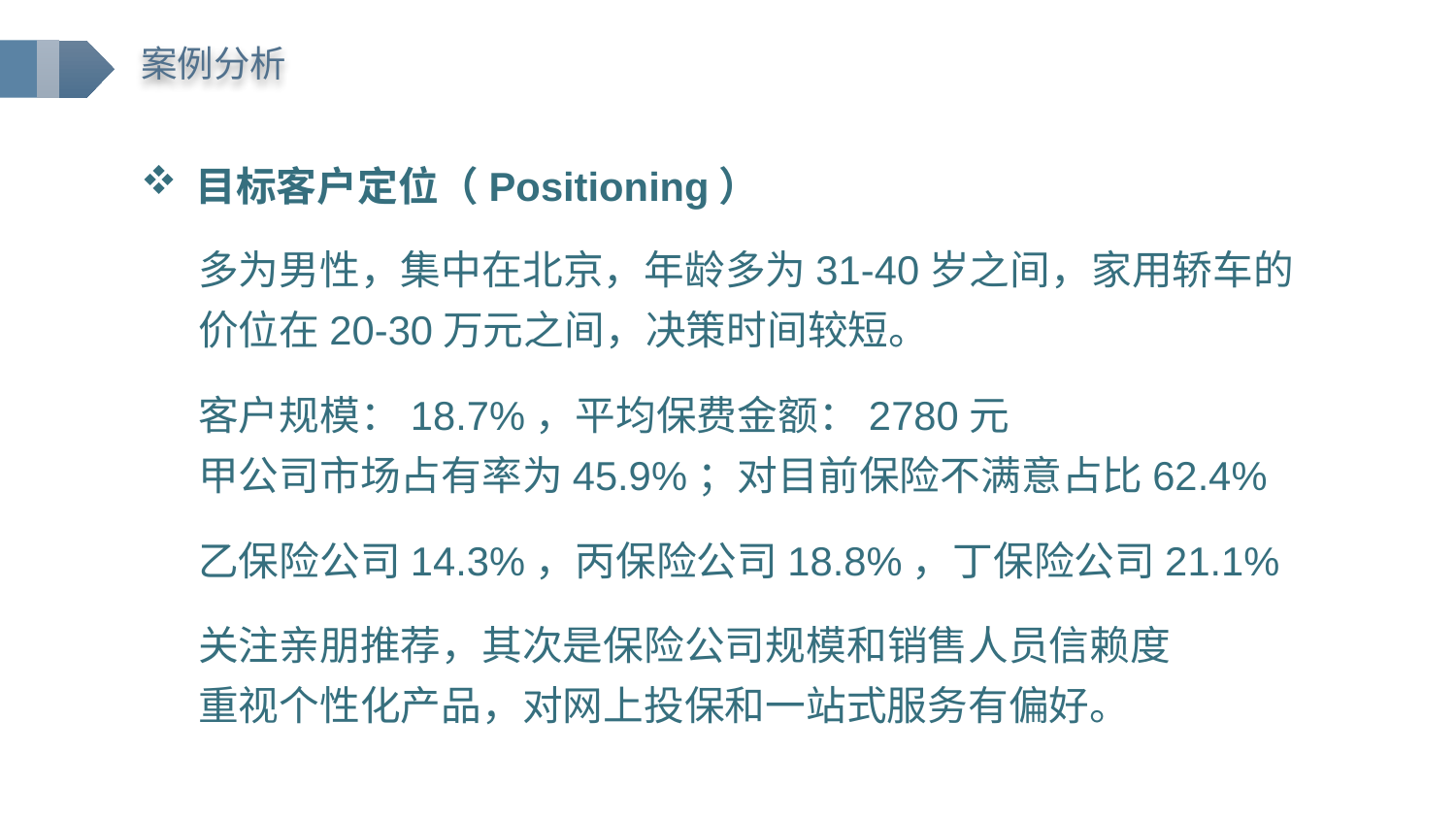

案例分析

目标客户定位（Positioning）
多为男性，集中在北京，年龄多为31-40岁之间，家用轿车的价位在20-30万元之间，决策时间较短。
客户规模：18.7%，平均保费金额：2780元
甲公司市场占有率为45.9%；对目前保险不满意占比62.4%
乙保险公司14.3%，丙保险公司18.8%，丁保险公司21.1%
关注亲朋推荐，其次是保险公司规模和销售人员信赖度
重视个性化产品，对网上投保和一站式服务有偏好。